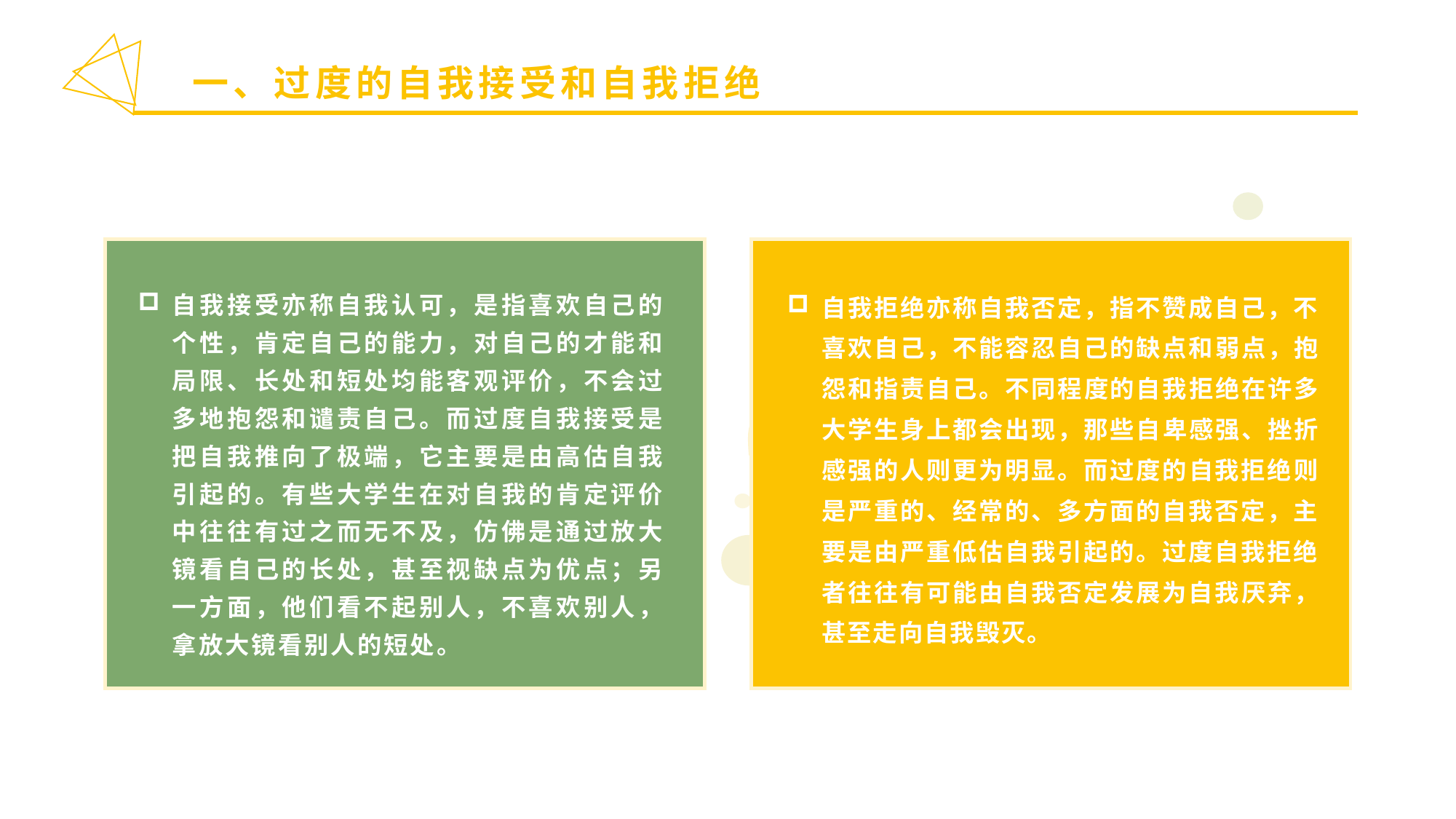

一、过度的自我接受和自我拒绝

自我拒绝亦称自我否定，指不赞成自己，不喜欢自己，不能容忍自己的缺点和弱点，抱怨和指责自己。不同程度的自我拒绝在许多大学生身上都会出现，那些自卑感强、挫折感强的人则更为明显。而过度的自我拒绝则是严重的、经常的、多方面的自我否定，主要是由严重低估自我引起的。过度自我拒绝者往往有可能由自我否定发展为自我厌弃，甚至走向自我毁灭。
自我接受亦称自我认可，是指喜欢自己的个性，肯定自己的能力，对自己的才能和局限、长处和短处均能客观评价，不会过多地抱怨和谴责自己。而过度自我接受是把自我推向了极端，它主要是由高估自我引起的。有些大学生在对自我的肯定评价中往往有过之而无不及，仿佛是通过放大镜看自己的长处，甚至视缺点为优点；另一方面，他们看不起别人，不喜欢别人，拿放大镜看别人的短处。